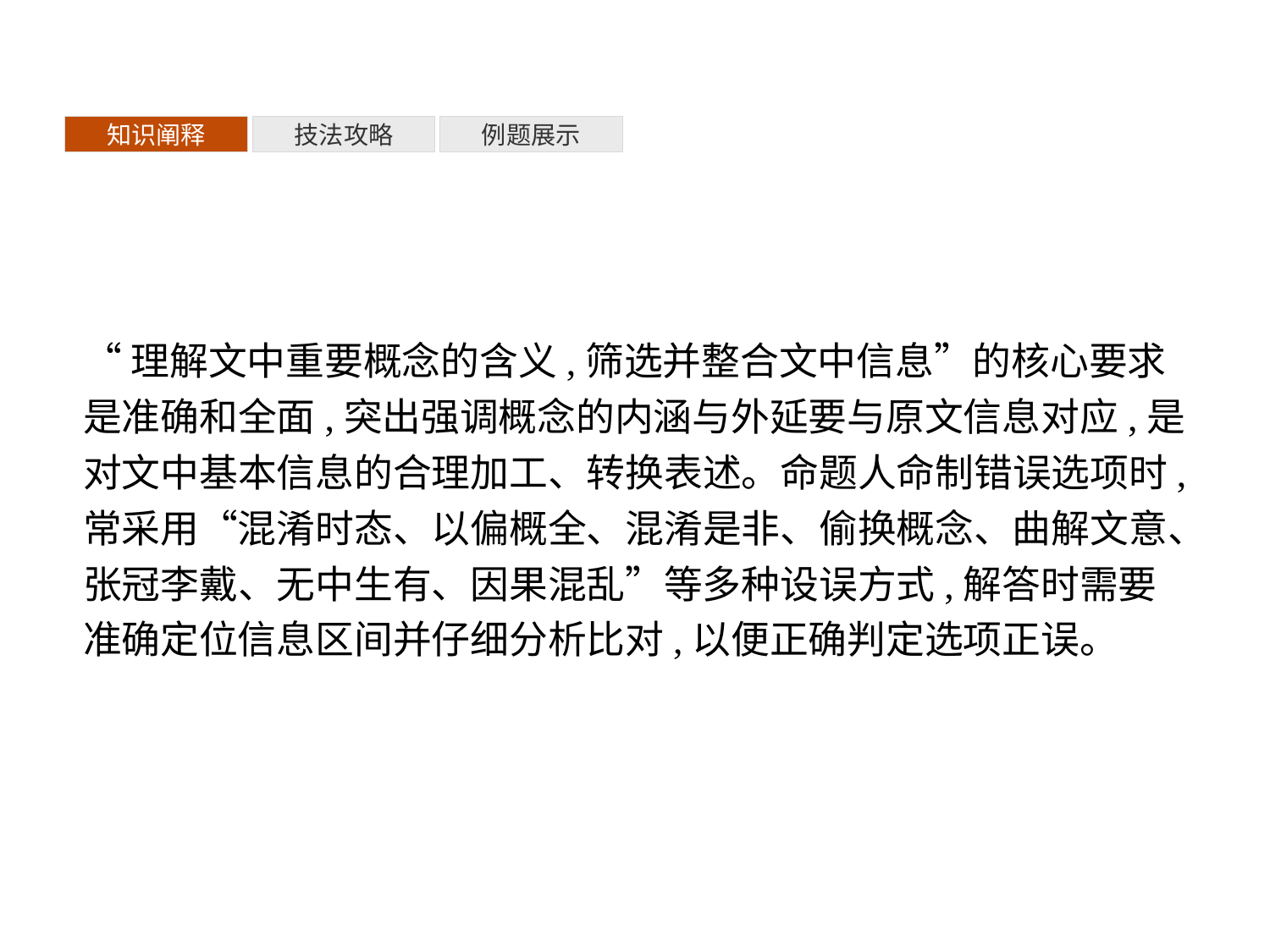

知识阐释
技法攻略
例题展示
“理解文中重要概念的含义,筛选并整合文中信息”的核心要求是准确和全面,突出强调概念的内涵与外延要与原文信息对应,是对文中基本信息的合理加工、转换表述。命题人命制错误选项时,常采用“混淆时态、以偏概全、混淆是非、偷换概念、曲解文意、张冠李戴、无中生有、因果混乱”等多种设误方式,解答时需要准确定位信息区间并仔细分析比对,以便正确判定选项正误。